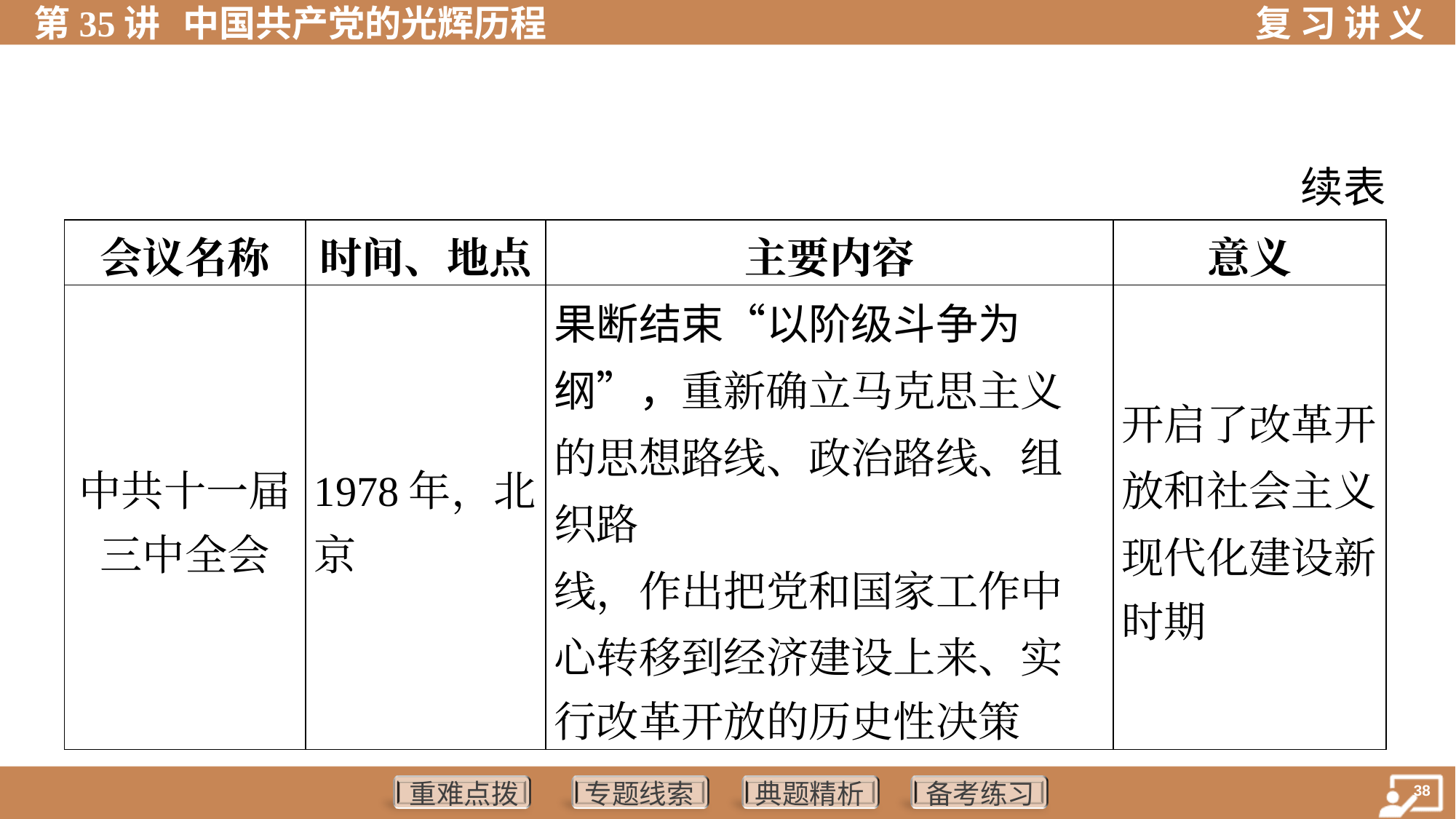

续表
| 会议名称 | 时间、地点 | 主要内容 | 意义 |
| --- | --- | --- | --- |
| 中共十一届 三中全会 | 1978年，北 京 | 果断结束“以阶级斗争为纲”，重新确立马克思主义的思想路线、政治路线、组织路 线，作出把党和国家工作中 心转移到经济建设上来、实 行改革开放的历史性决策 | 开启了改革开 放和社会主义 现代化建设新 时期 |